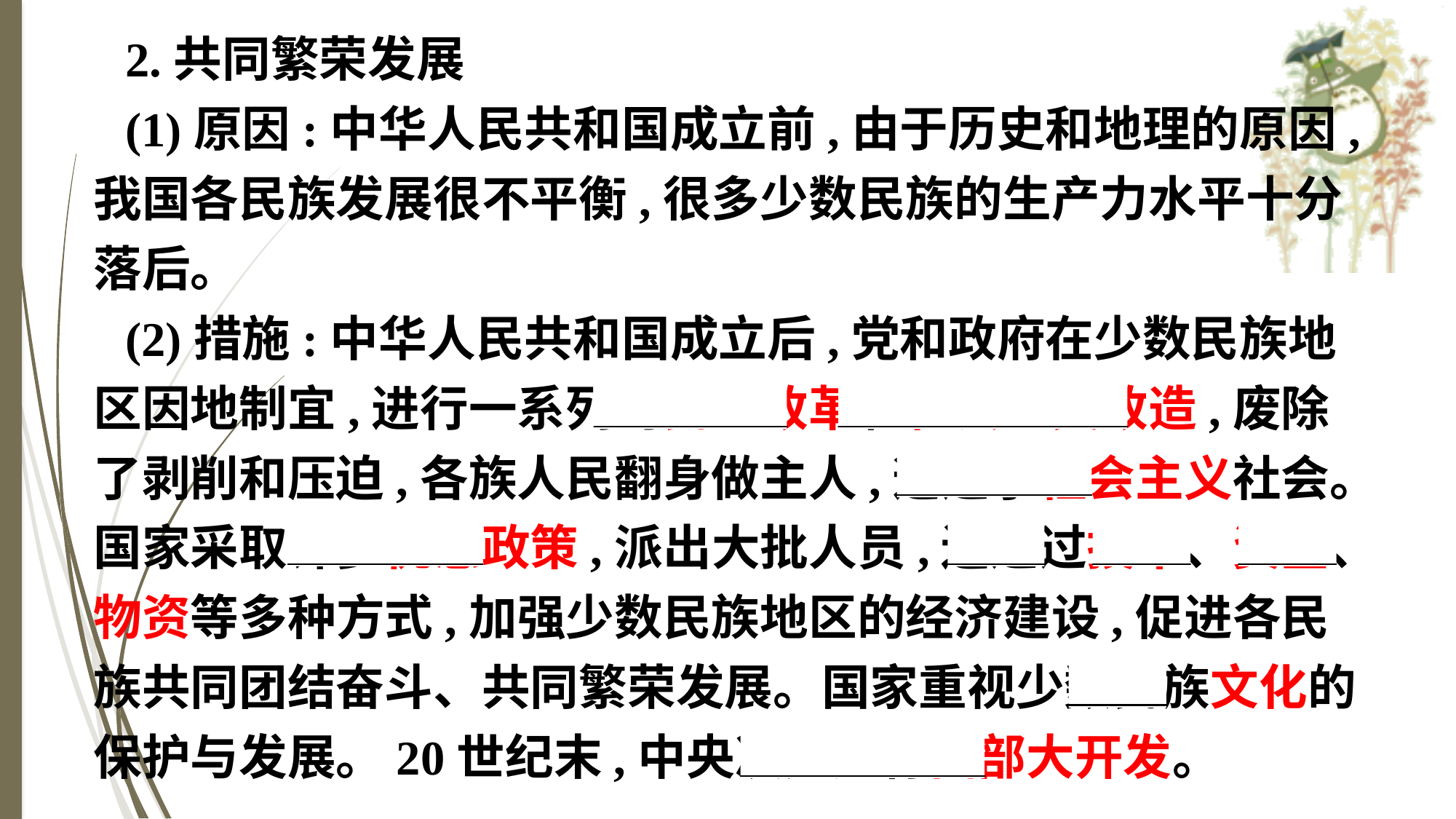

2.共同繁荣发展
(1)原因:中华人民共和国成立前,由于历史和地理的原因,我国各民族发展很不平衡,很多少数民族的生产力水平十分落后。
(2)措施:中华人民共和国成立后,党和政府在少数民族地区因地制宜,进行一系列的民主改革和社会主义改造,废除了剥削和压迫,各族人民翻身做主人,迈进了社会主义社会。国家采取许多优惠政策,派出大批人员,还通过技术、资金、物资等多种方式,加强少数民族地区的经济建设,促进各民族共同团结奋斗、共同繁荣发展。国家重视少数民族文化的保护与发展。20世纪末,中央决定进行西部大开发。